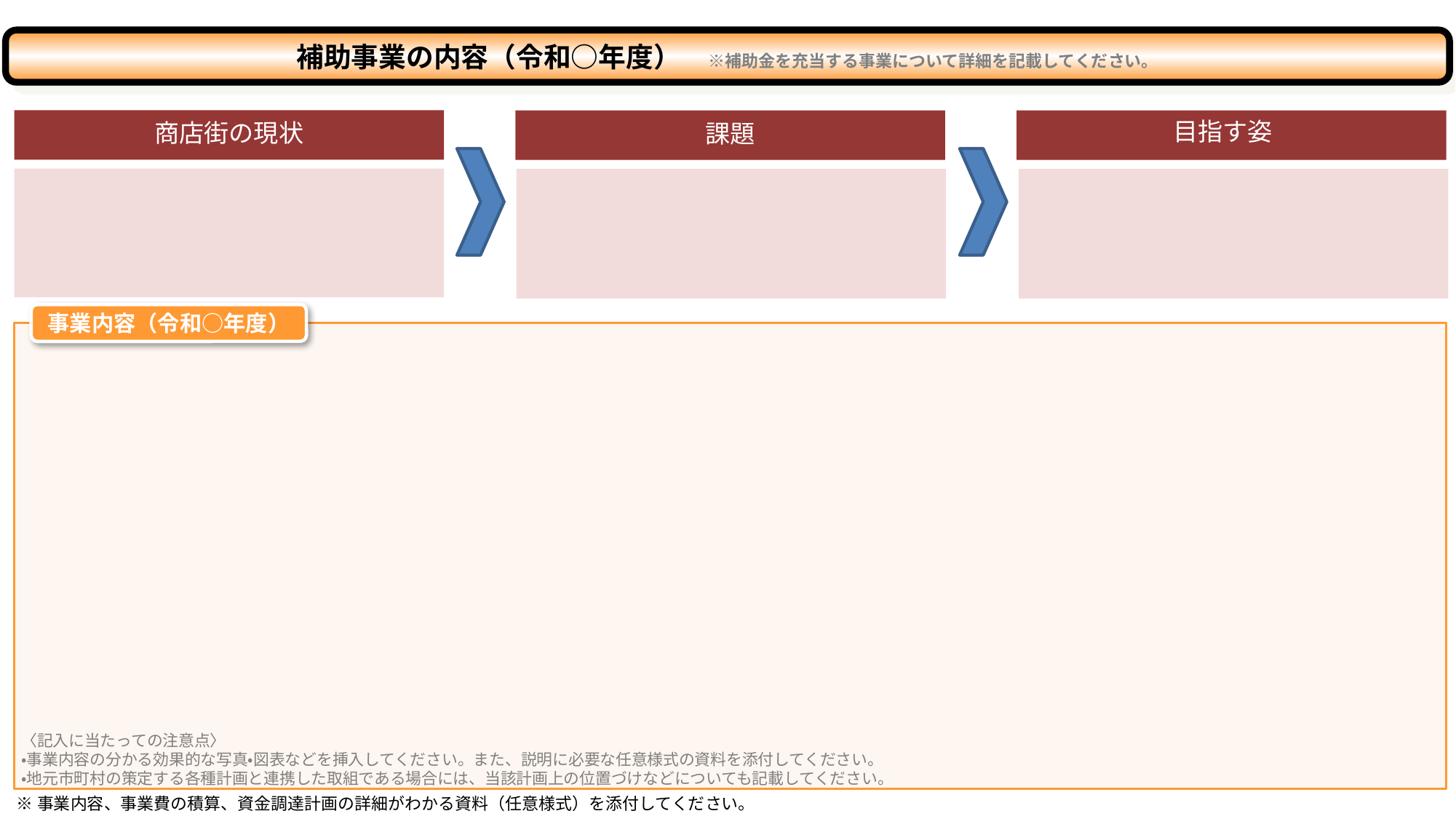

補助事業の内容（令和○年度）　※補助金を充当する事業について詳細を記載してください。
目指す姿

商店街の現状
課題

事業内容（令和○年度）

〈記入に当たっての注意点〉
・事業内容の分かる効果的な写真・図表などを挿入してください。また、説明に必要な任意様式の資料を添付してください。
・地元市町村の策定する各種計画と連携した取組である場合には、当該計画上の位置づけなどについても記載してください。
※事業内容、事業費の積算、資金調達計画の詳細がわかる資料（任意様式）を添付してください。